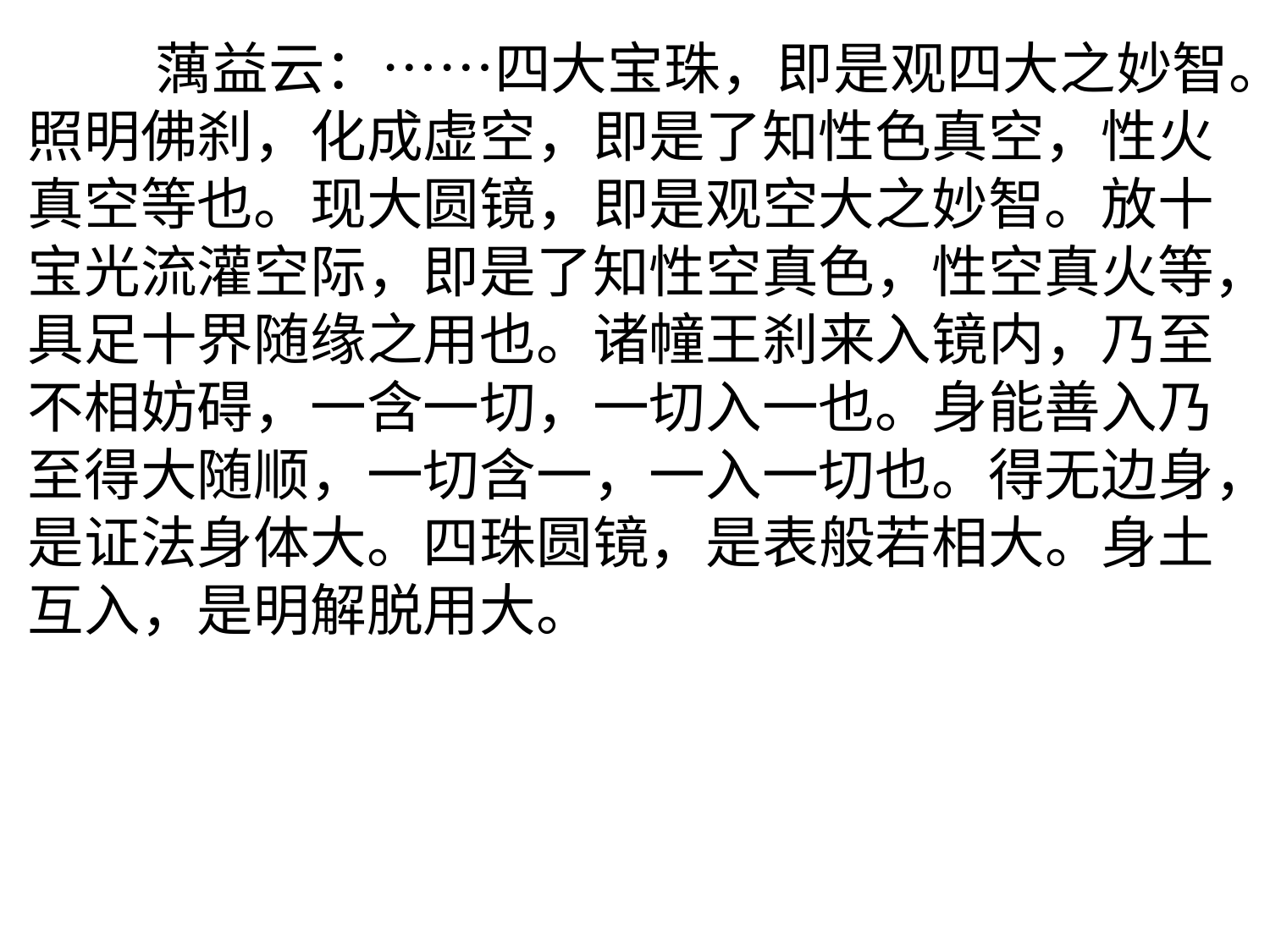

蕅益云：……四大宝珠，即是观四大之妙智。照明佛刹，化成虚空，即是了知性色真空，性火真空等也。现大圆镜，即是观空大之妙智。放十宝光流灌空际，即是了知性空真色，性空真火等，具足十界随缘之用也。诸幢王刹来入镜内，乃至不相妨碍，一含一切，一切入一也。身能善入乃至得大随顺，一切含一，一入一切也。得无边身，是证法身体大。四珠圆镜，是表般若相大。身土互入，是明解脱用大。